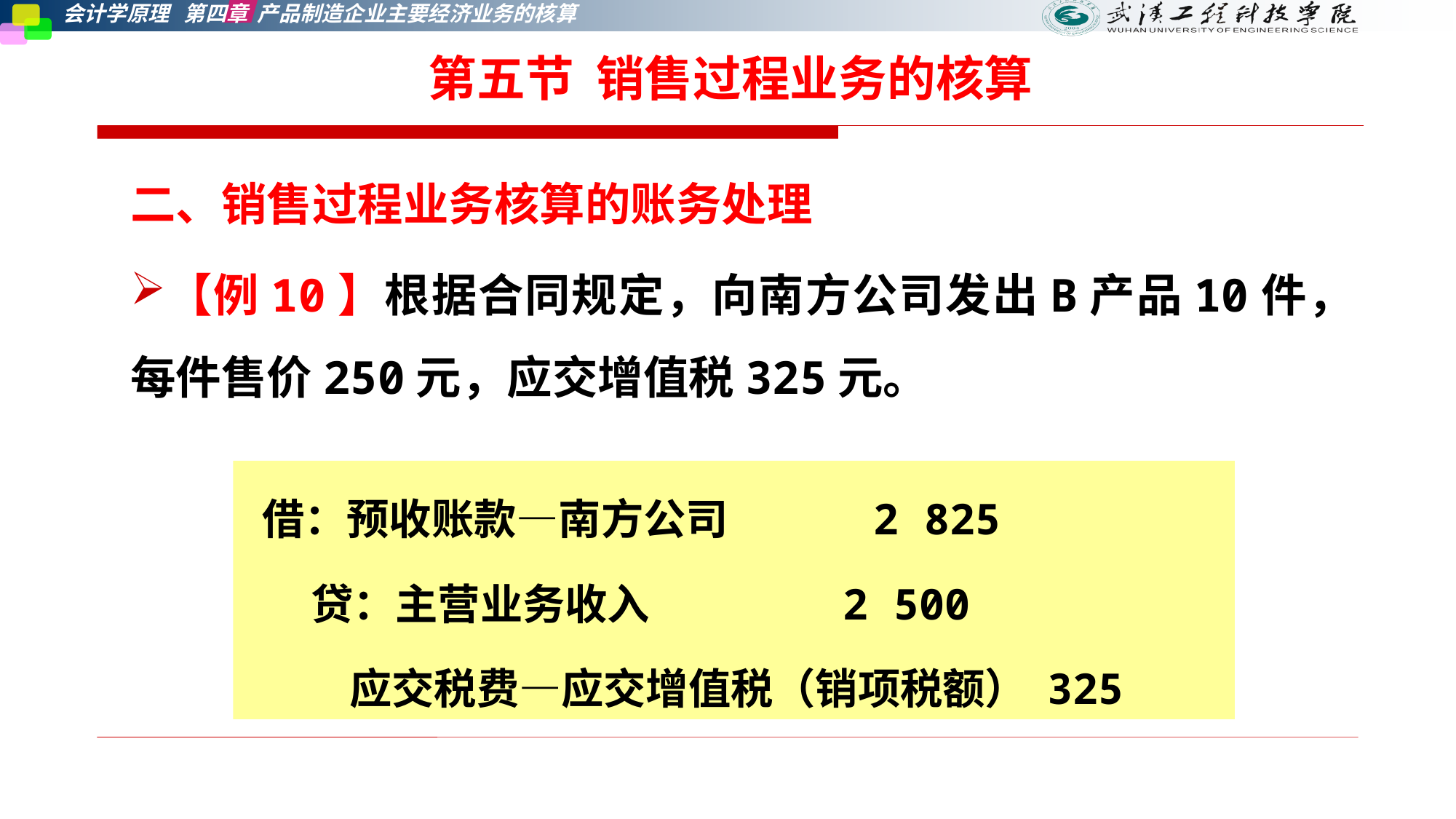

第五节  销售过程业务的核算
二、销售过程业务核算的账务处理
【例10】根据合同规定，向南方公司发出B产品10件，每件售价250元，应交增值税325元。
借：预收账款—南方公司              2 825
    贷：主营业务收入                   2 500
        应交税费—应交增值税（销项税额） 325